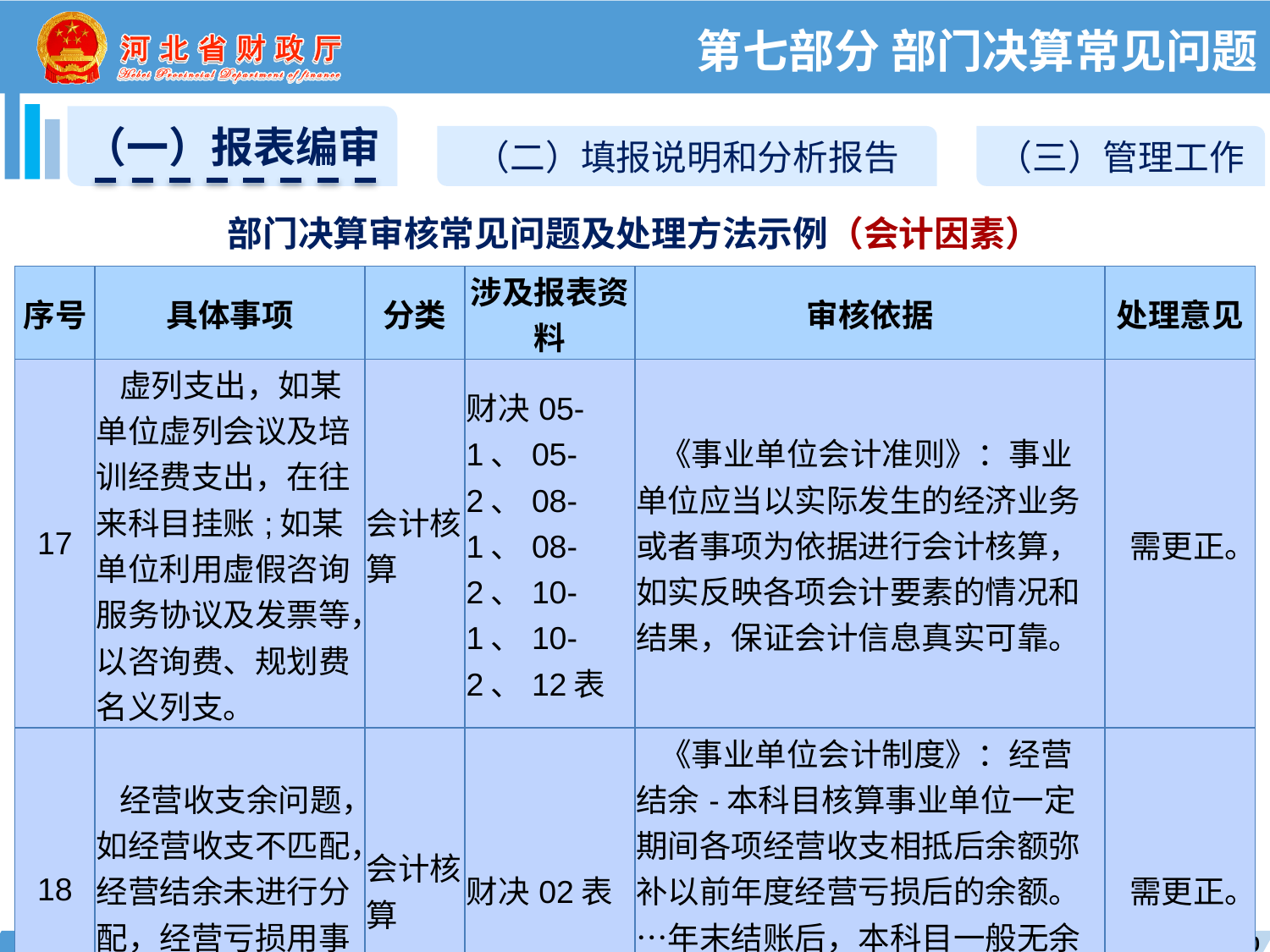

第七部分 部门决算常见问题
（一）报表编审
（二）填报说明和分析报告
（三）管理工作
部门决算审核常见问题及处理方法示例（会计因素）
| 序号 | 具体事项 | 分类 | 涉及报表资料 | 审核依据 | 处理意见 |
| --- | --- | --- | --- | --- | --- |
| 17 | 虚列支出，如某单位虚列会议及培训经费支出，在往来科目挂账;如某单位利用虚假咨询服务协议及发票等，以咨询费、规划费名义列支。 | 会计核算 | 财决05-1、05-2、08-1、08-2、10-1、10-2、12表 | 《事业单位会计准则》：事业单位应当以实际发生的经济业务或者事项为依据进行会计核算，如实反映各项会计要素的情况和结果，保证会计信息真实可靠。 | 需更正。 |
| 18 | 经营收支余问题，如经营收支不匹配，经营结余未进行分配，经营亏损用事业基金弥补。 | 会计核算 | 财决02表 | 《事业单位会计制度》：经营结余-本科目核算事业单位一定期间各项经营收支相抵后余额弥补以前年度经营亏损后的余额。…年末结账后，本科目一般无余额；如为借方结余，反映事业单位累计发生的经营亏损。 | 需更正。 |
160